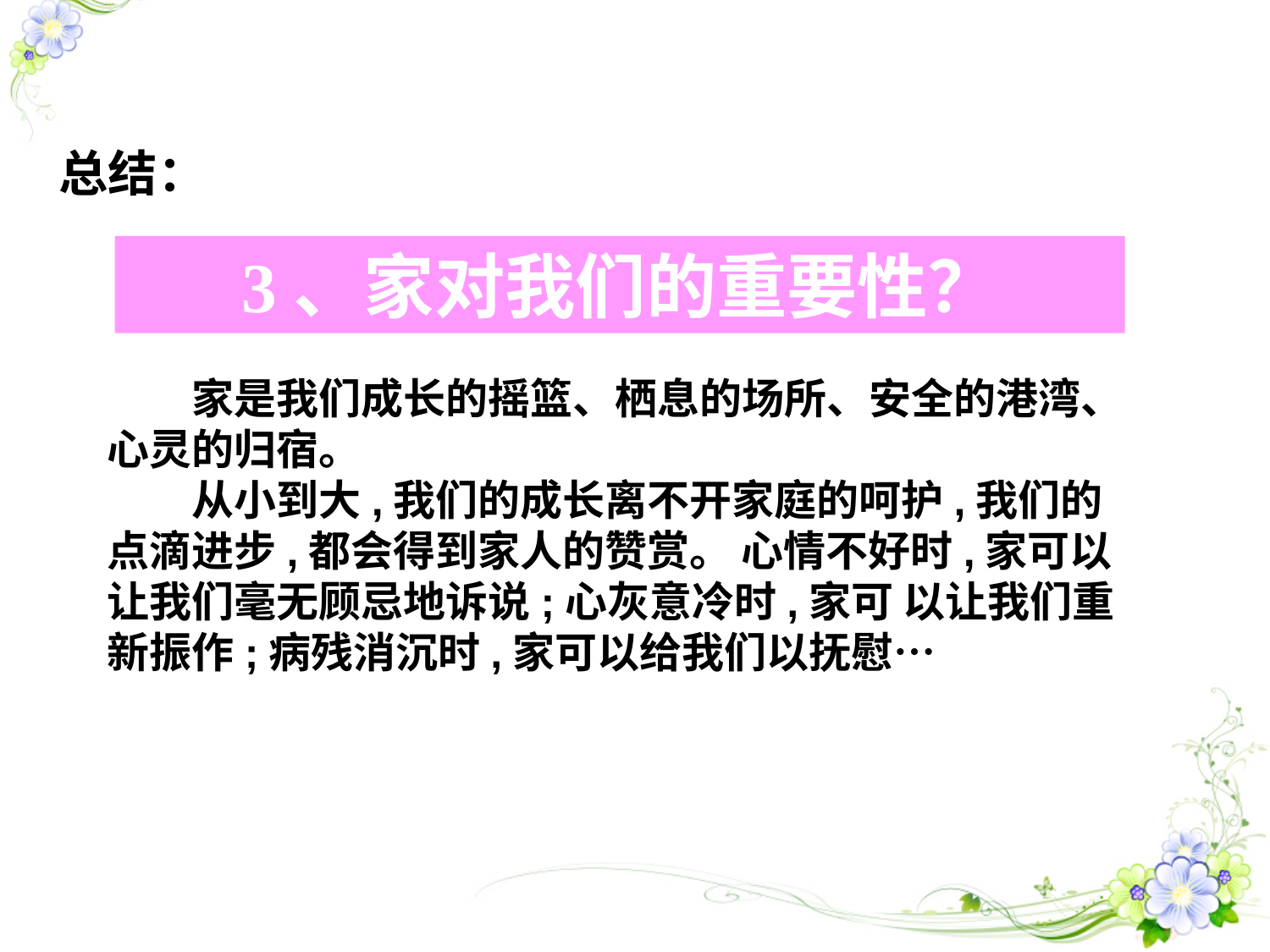

总结：
3、家对我们的重要性？
　　家是我们成长的摇篮、栖息的场所、安全的港湾、心灵的归宿。
　　从小到大,我们的成长离不开家庭的呵护,我们的点滴进步,都会得到家人的赞赏。 心情不好时,家可以让我们毫无顾忌地诉说;心灰意冷时,家可 以让我们重新振作;病残消沉时,家可以给我们以抚慰⋯